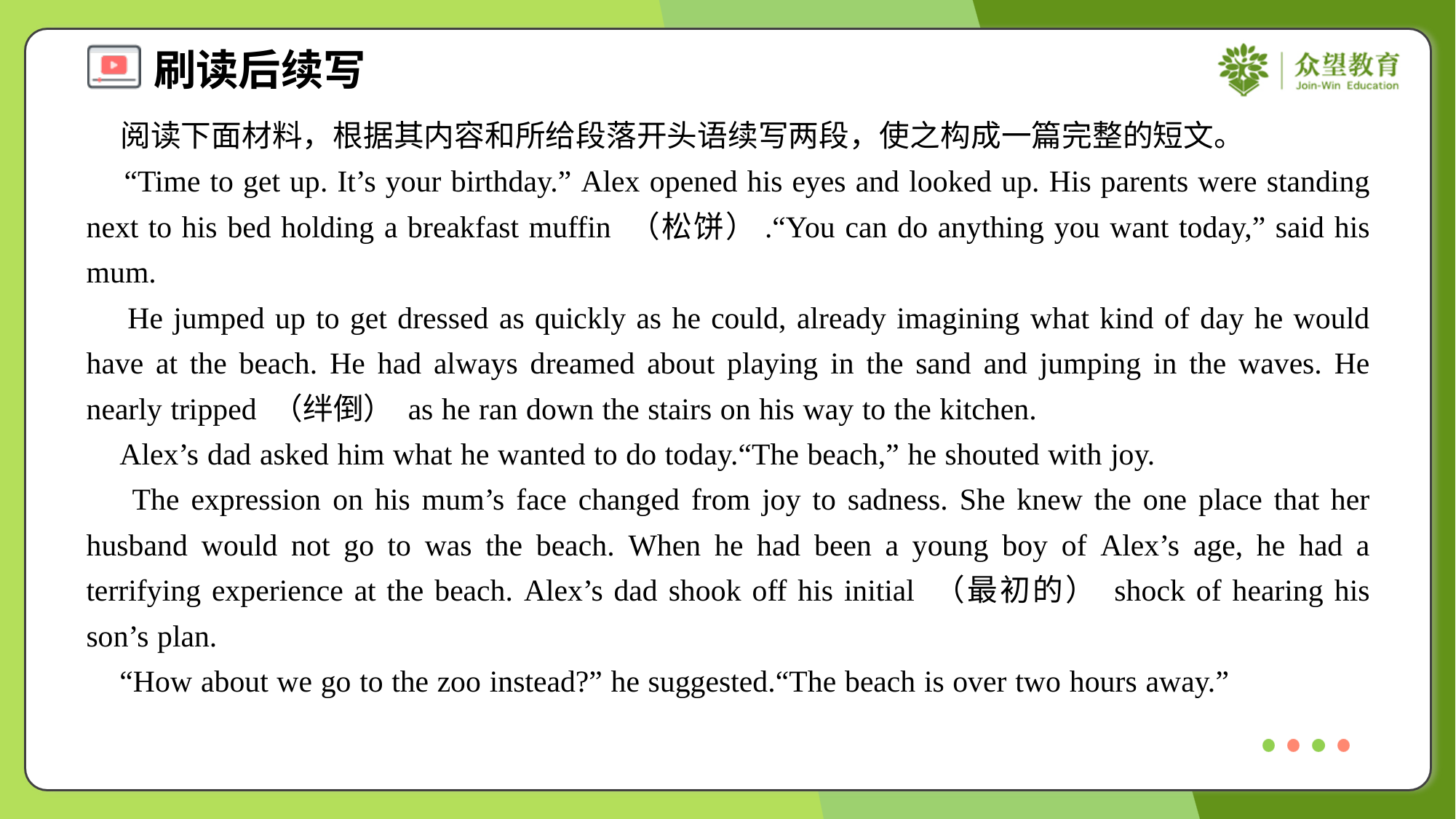

阅读下面材料，根据其内容和所给段落开头语续写两段，使之构成一篇完整的短文。
    “Time to get up. It’s your birthday.” Alex opened his eyes and looked up. His parents were standing next to his bed holding a breakfast muffin （松饼）.“You can do anything you want today,” said his mum.
    He jumped up to get dressed as quickly as he could, already imagining what kind of day he would have at the beach. He had always dreamed about playing in the sand and jumping in the waves. He nearly tripped （绊倒） as he ran down the stairs on his way to the kitchen.
    Alex’s dad asked him what he wanted to do today.“The beach,” he shouted with joy.
    The expression on his mum’s face changed from joy to sadness. She knew the one place that her husband would not go to was the beach. When he had been a young boy of Alex’s age, he had a terrifying experience at the beach. Alex’s dad shook off his initial （最初的） shock of hearing his son’s plan.
    “How about we go to the zoo instead?” he suggested.“The beach is over two hours away.”